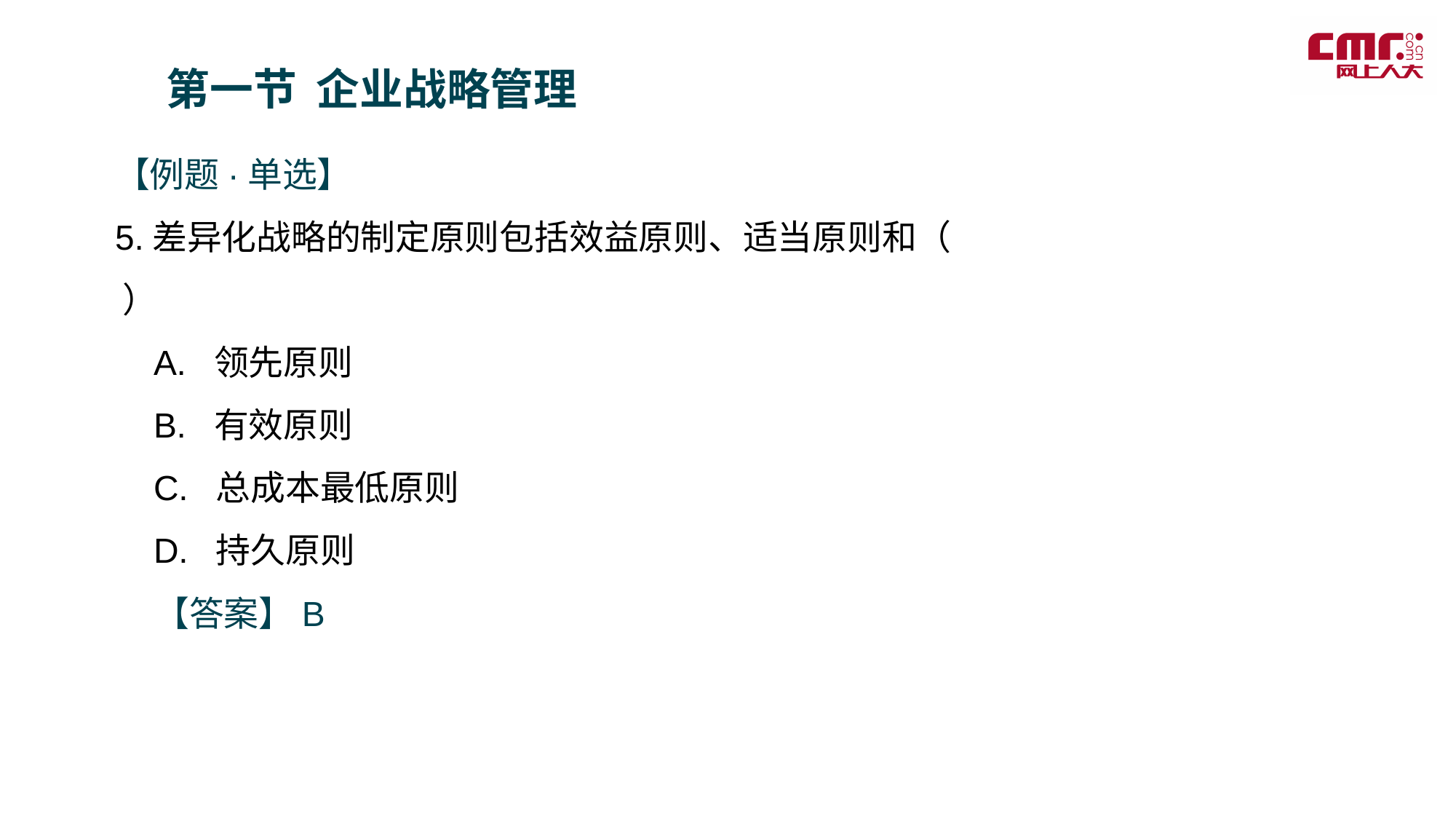

第一节  企业战略管理
【例题·单选】
5.差异化战略的制定原则包括效益原则、适当原则和（   ）
    A.  领先原则
    B.  有效原则
    C.  总成本最低原则
    D.  持久原则
    【答案】B